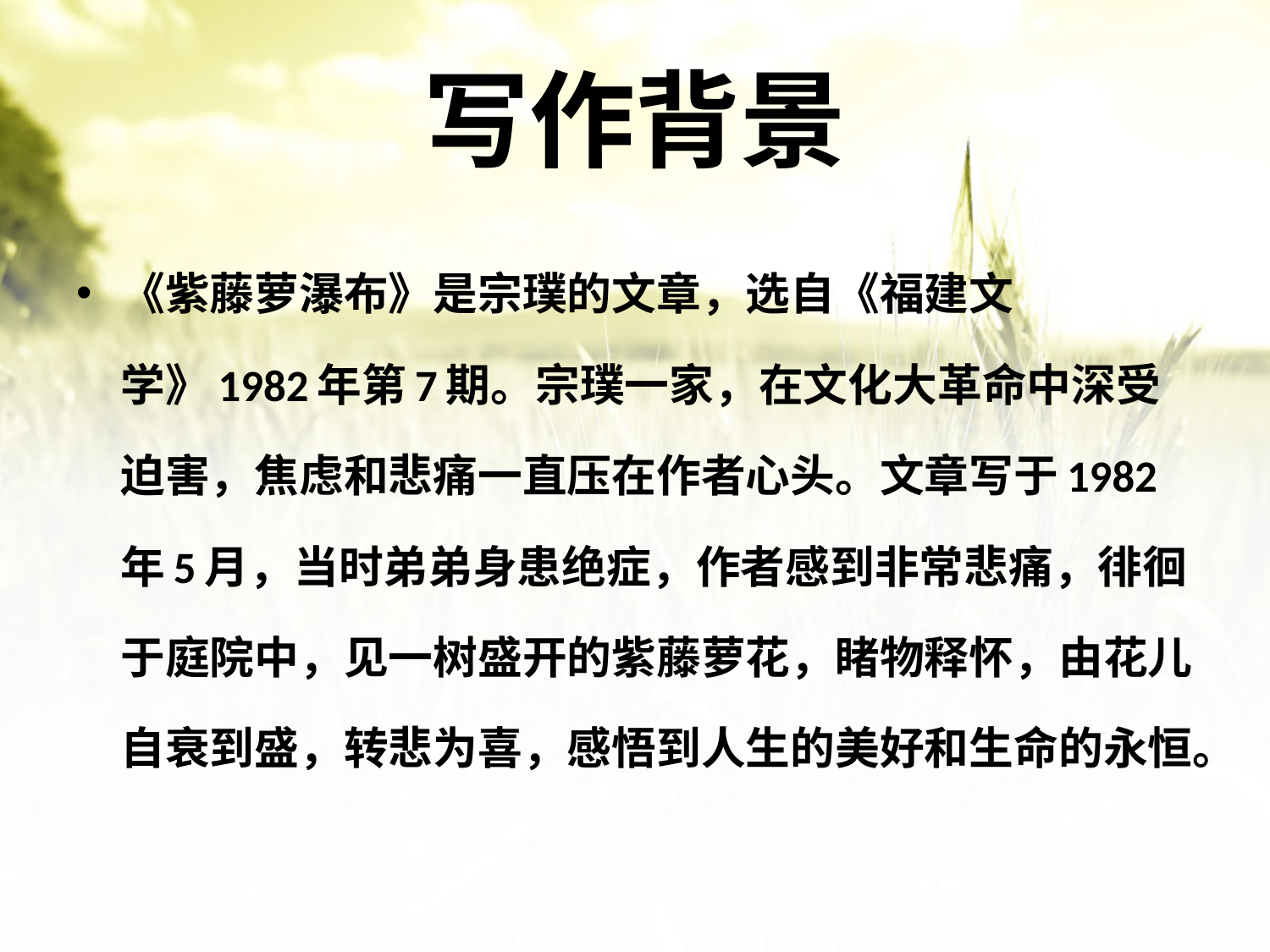

# 写作背景
《紫藤萝瀑布》是宗璞的文章，选自《福建文学》1982年第7期。宗璞一家，在文化大革命中深受迫害，焦虑和悲痛一直压在作者心头。文章写于1982年5月，当时弟弟身患绝症，作者感到非常悲痛，徘徊于庭院中，见一树盛开的紫藤萝花，睹物释怀，由花儿自衰到盛，转悲为喜，感悟到人生的美好和生命的永恒。